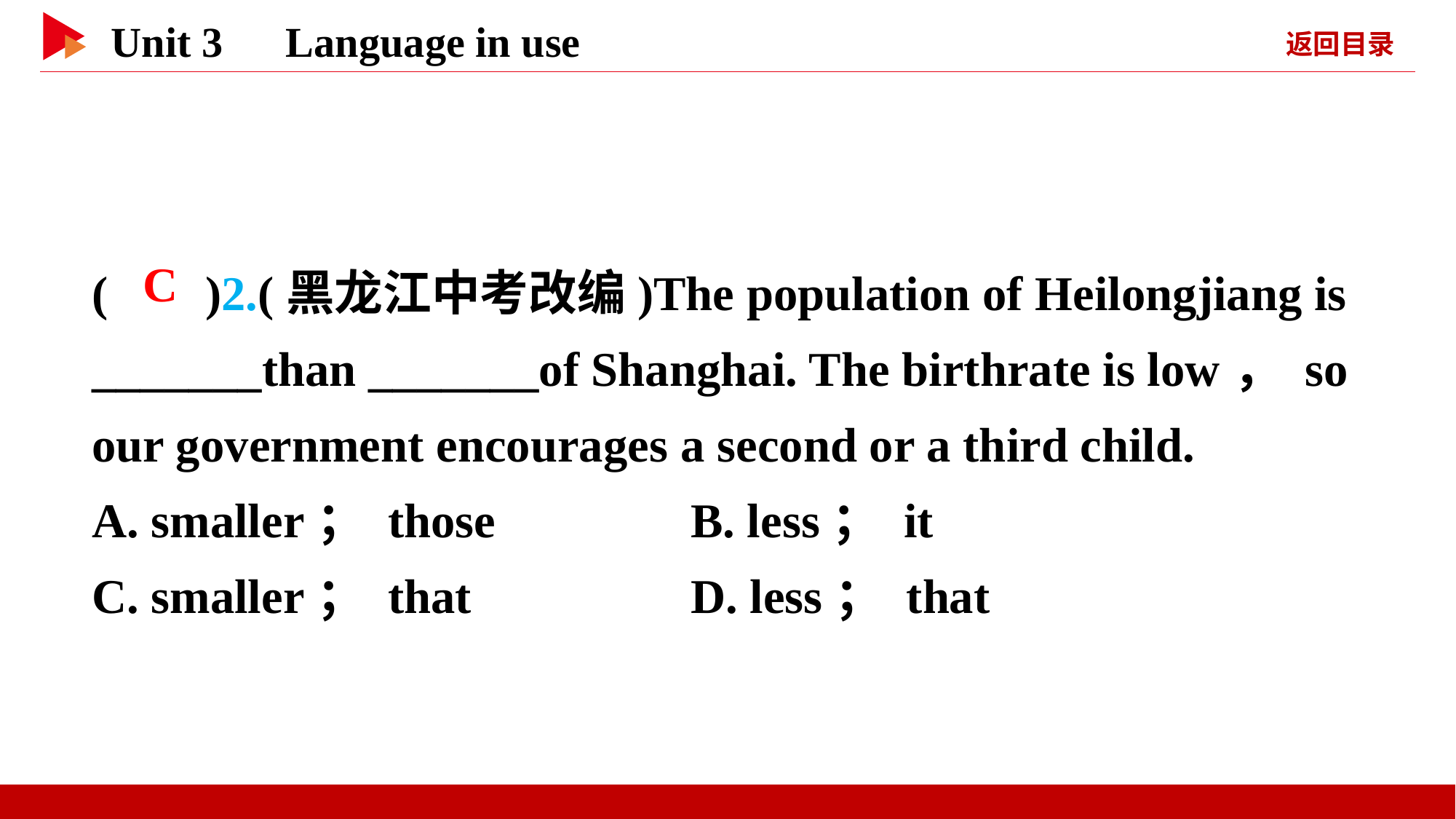

(        )2.(黑龙江中考改编)The population of Heilongjiang is _______than _______of Shanghai. The birthrate is low， so our government encourages a second or a third child.
A. smaller； those                B. less； it
C. smaller； that                  D. less； that
   C